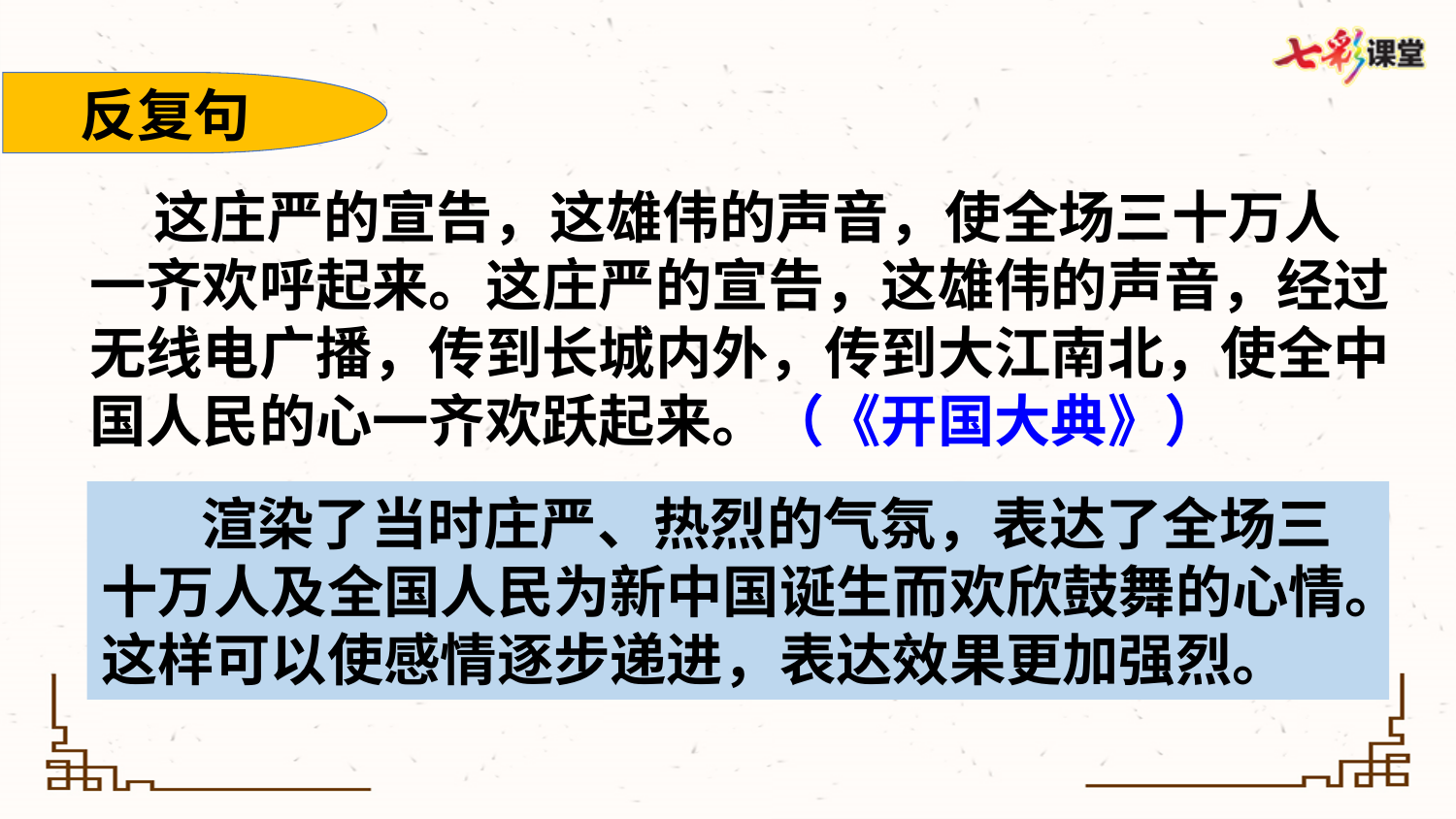

反复句
    这庄严的宣告，这雄伟的声音，使全场三十万人一齐欢呼起来。这庄严的宣告，这雄伟的声音，经过无线电广播，传到长城内外，传到大江南北，使全中国人民的心一齐欢跃起来。（《开国大典》）
渲染了当时庄严、热烈的气氛，表达了全场三十万人及全国人民为新中国诞生而欢欣鼓舞的心情。这样可以使感情逐步递进，表达效果更加强烈。